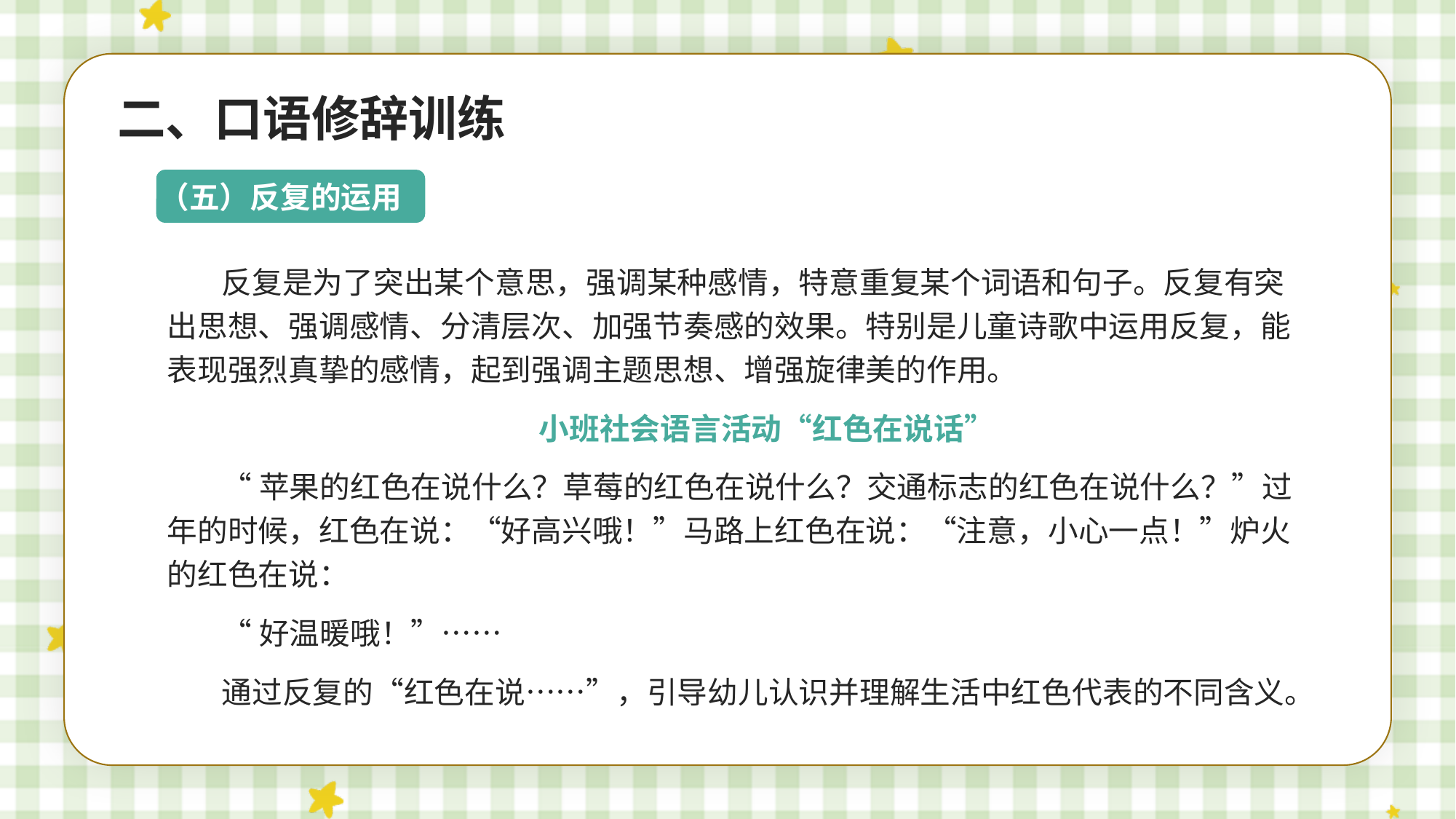

二、口语修辞训练
（五）反复的运用
反复是为了突出某个意思，强调某种感情，特意重复某个词语和句子。反复有突出思想、强调感情、分清层次、加强节奏感的效果。特别是儿童诗歌中运用反复，能表现强烈真挚的感情，起到强调主题思想、增强旋律美的作用。
小班社会语言活动“红色在说话”
“苹果的红色在说什么？草莓的红色在说什么？交通标志的红色在说什么？”过年的时候，红色在说：“好高兴哦！”马路上红色在说：“注意，小心一点！”炉火的红色在说：
“好温暖哦！”……
通过反复的“红色在说……”，引导幼儿认识并理解生活中红色代表的不同含义。